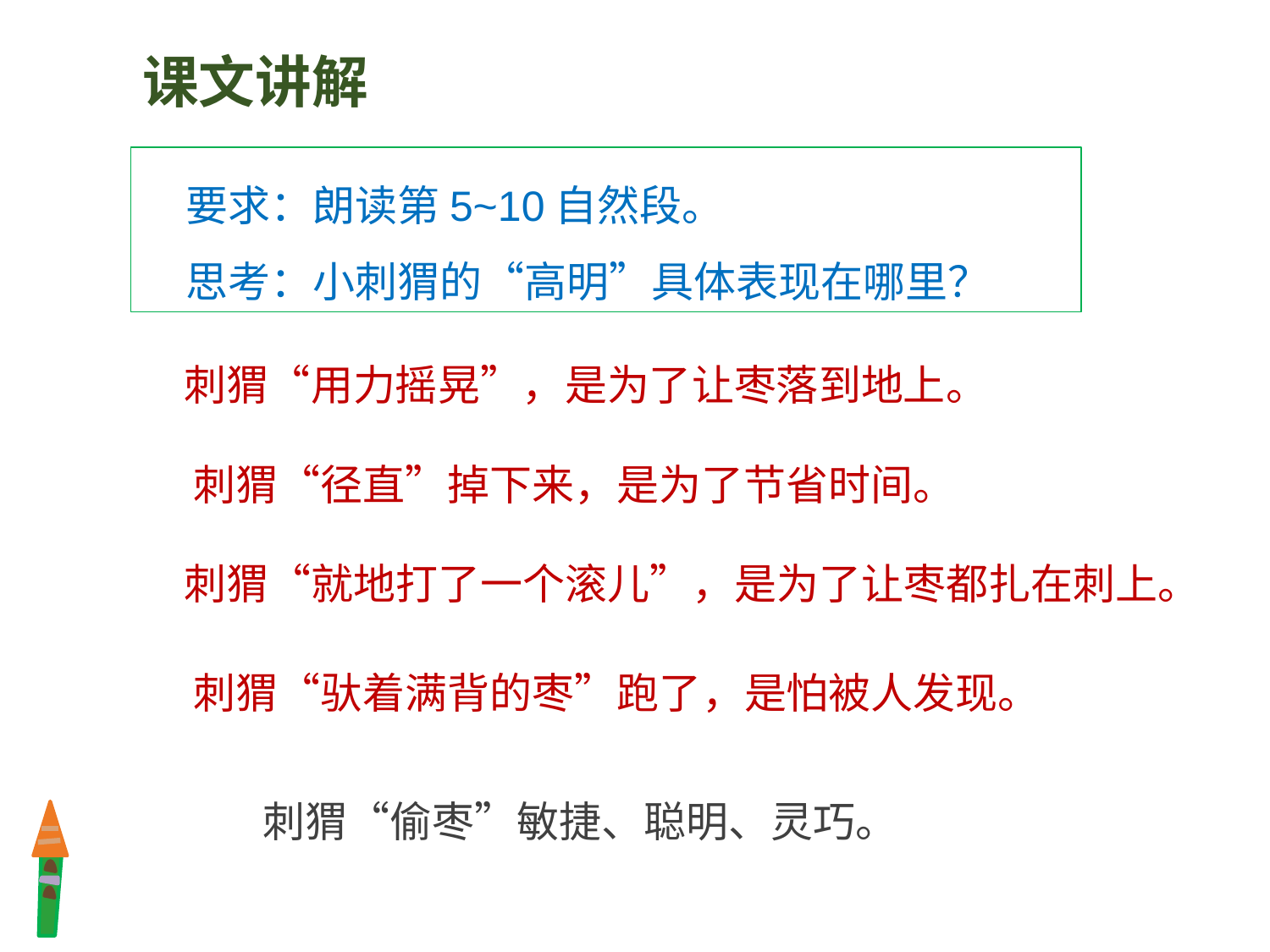

课文讲解
要求：朗读第5~10自然段。
思考：小刺猬的“高明”具体表现在哪里？
刺猬“用力摇晃”，是为了让枣落到地上。
刺猬“径直”掉下来，是为了节省时间。
刺猬“就地打了一个滚儿”，是为了让枣都扎在刺上。
刺猬“驮着满背的枣”跑了，是怕被人发现。
刺猬“偷枣”敏捷、聪明、灵巧。